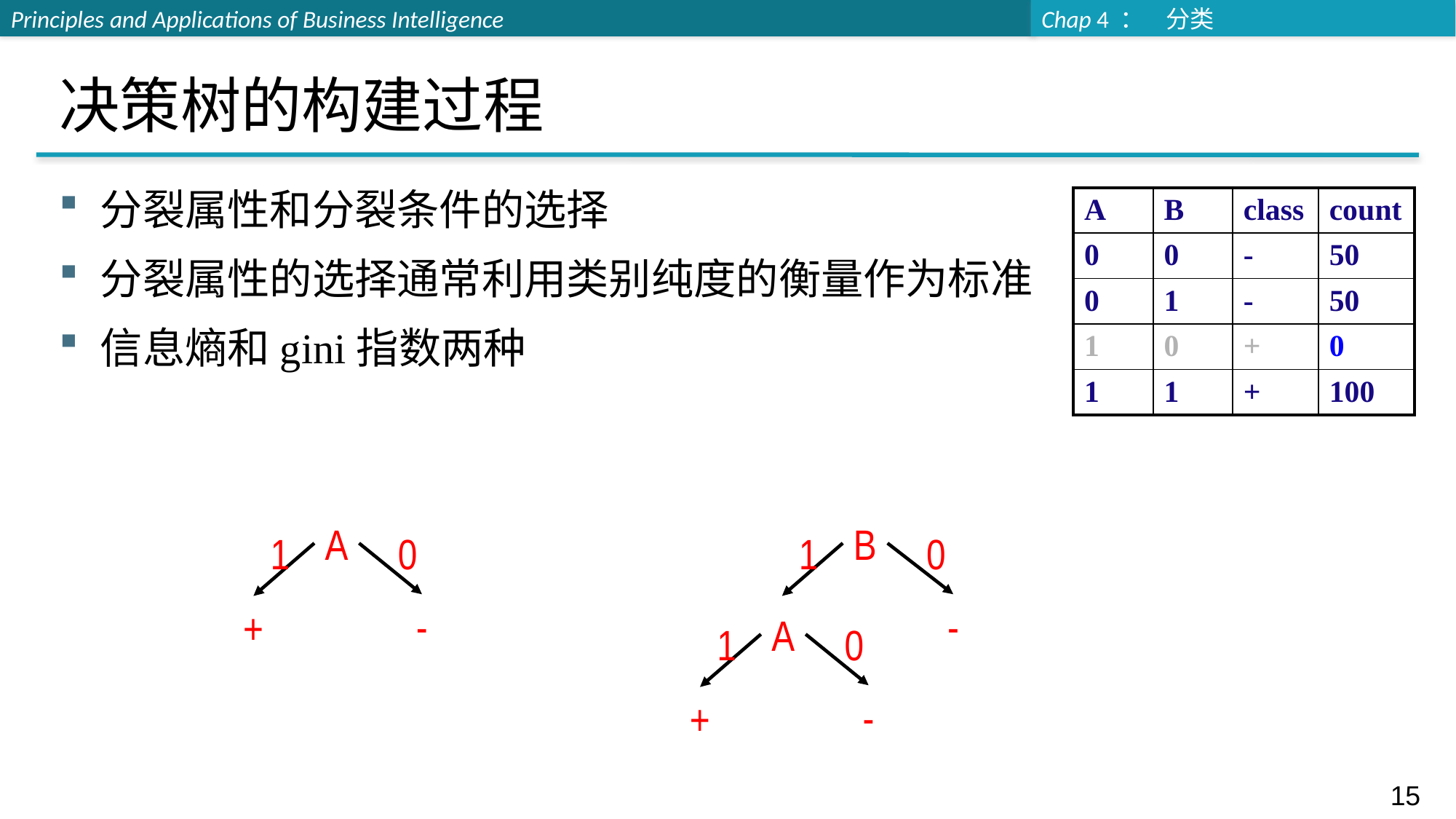

# 决策树的构建过程
分裂属性和分裂条件的选择
分裂属性的选择通常利用类别纯度的衡量作为标准
信息熵和gini指数两种
| A | B | class | count |
| --- | --- | --- | --- |
| 0 | 0 | - | 50 |
| 0 | 1 | - | 50 |
| 1 | 0 | + | 0 |
| 1 | 1 | + | 100 |
A
1
0
-
+
B
1
0
-
A
1
0
-
+